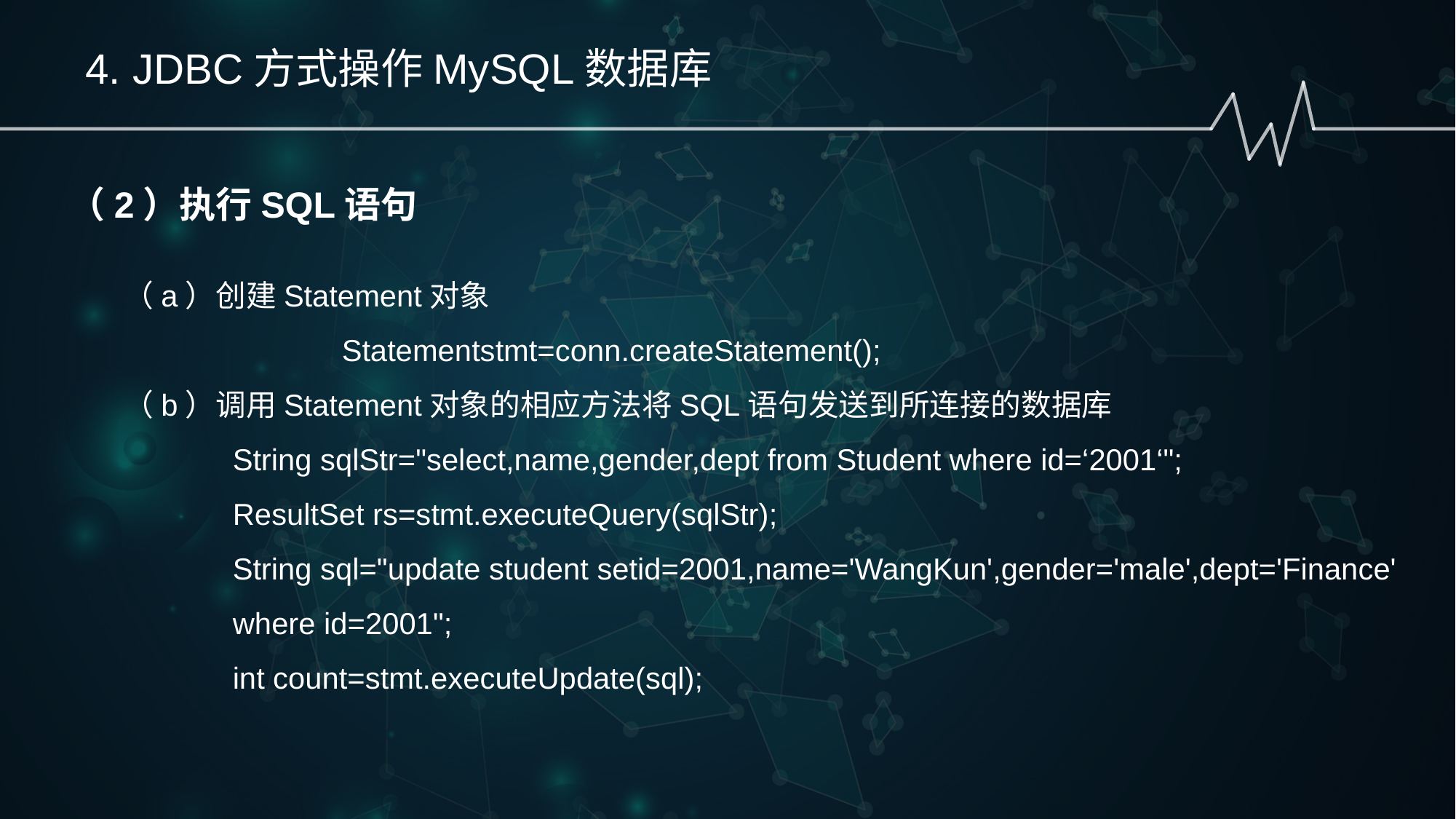

4. JDBC方式操作MySQL数据库
（2）执行SQL语句

（a）创建Statement对象
		Statementstmt=conn.createStatement();
（b）调用Statement对象的相应方法将SQL语句发送到所连接的数据库
String sqlStr="select,name,gender,dept from Student where id=‘2001‘";
ResultSet rs=stmt.executeQuery(sqlStr);
String sql="update student setid=2001,name='WangKun',gender='male',dept='Finance' where id=2001";
int count=stmt.executeUpdate(sql);